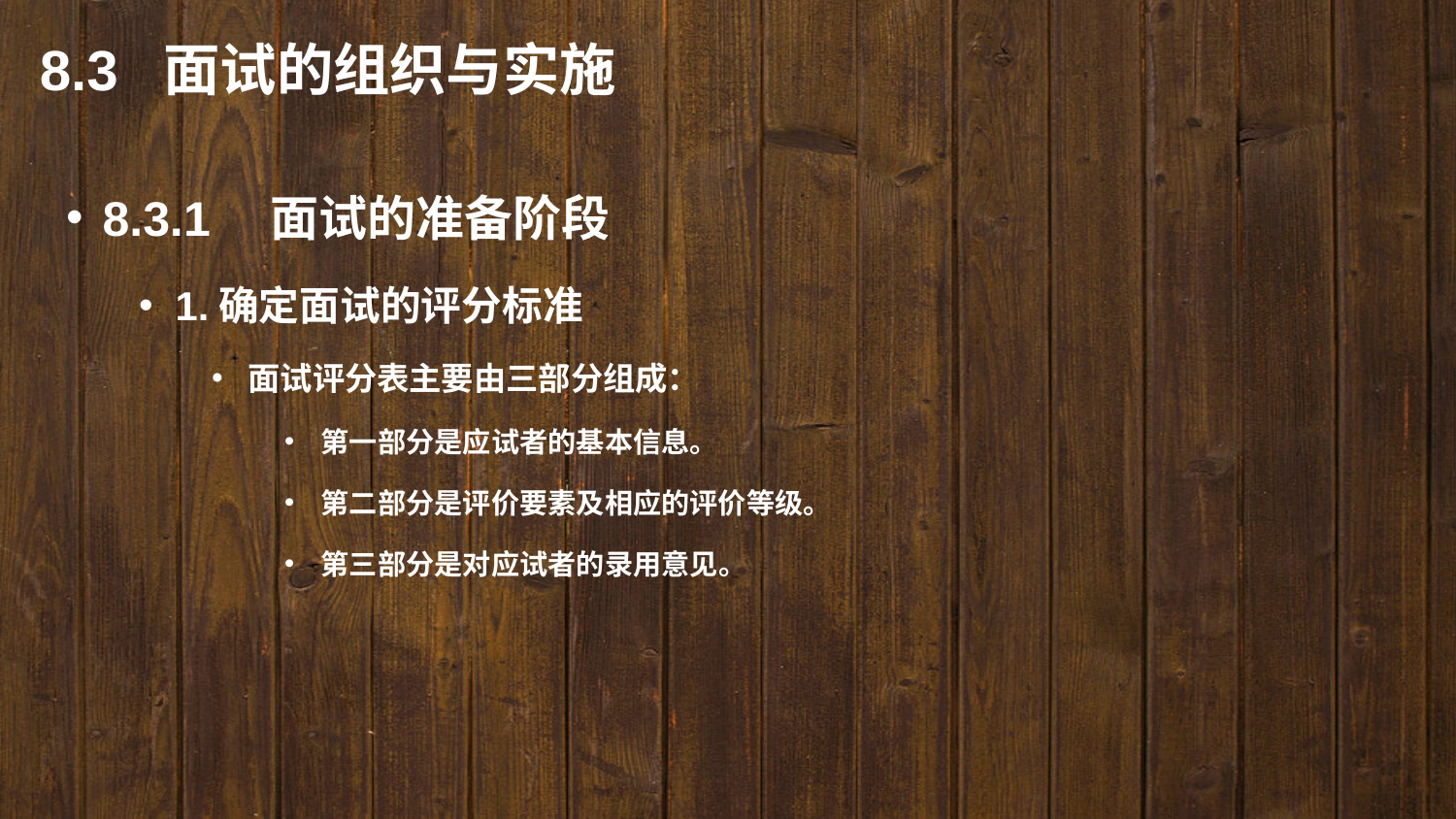

8.3  面试的组织与实施
8.3.1　面试的准备阶段
1.确定面试的评分标准
面试评分表主要由三部分组成：
第一部分是应试者的基本信息。
第二部分是评价要素及相应的评价等级。
第三部分是对应试者的录用意见。